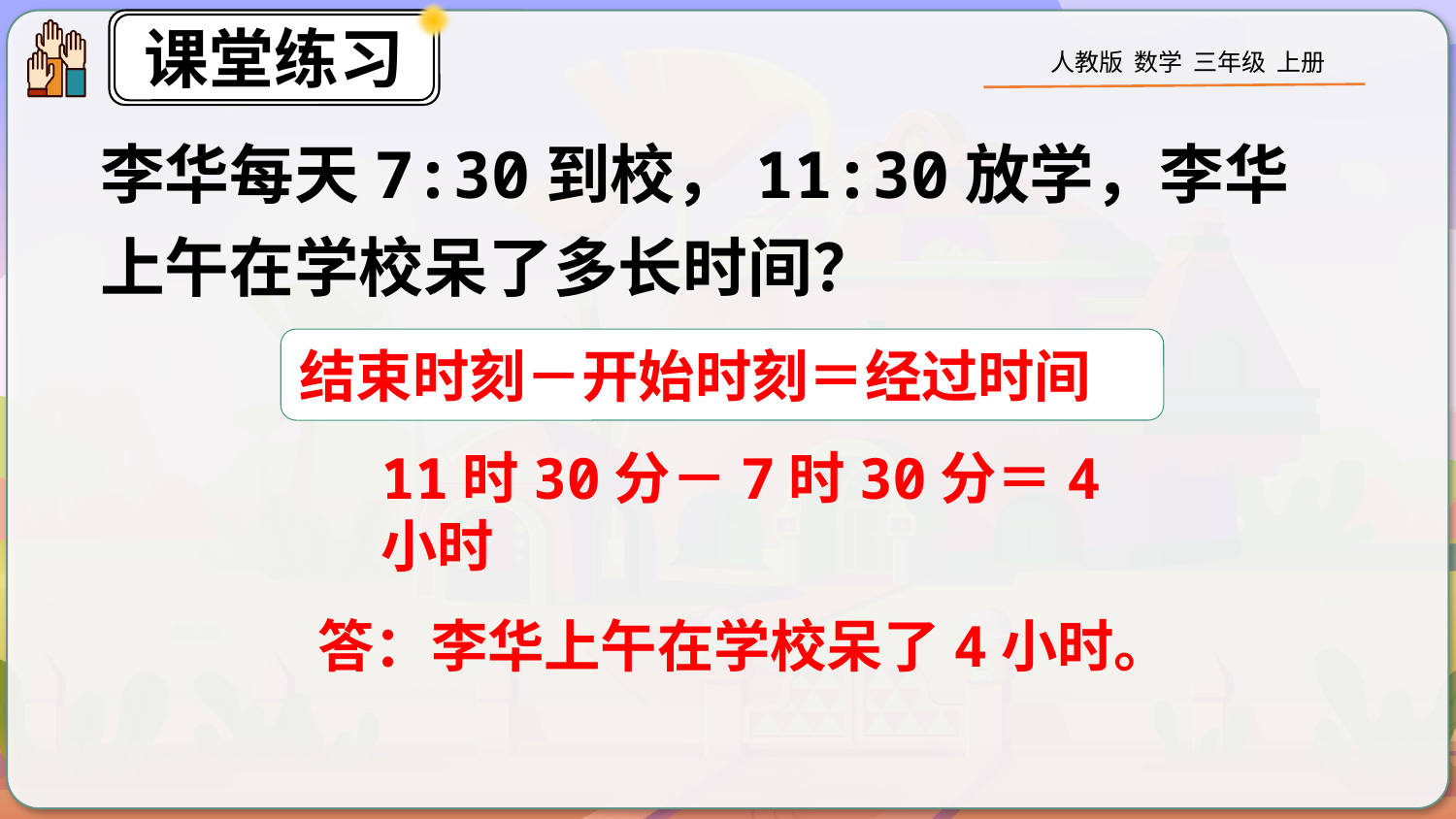

李华每天7:30到校，11:30放学，李华上午在学校呆了多长时间？
结束时刻－开始时刻＝经过时间
11时30分－7时30分＝4小时
答：李华上午在学校呆了4小时。